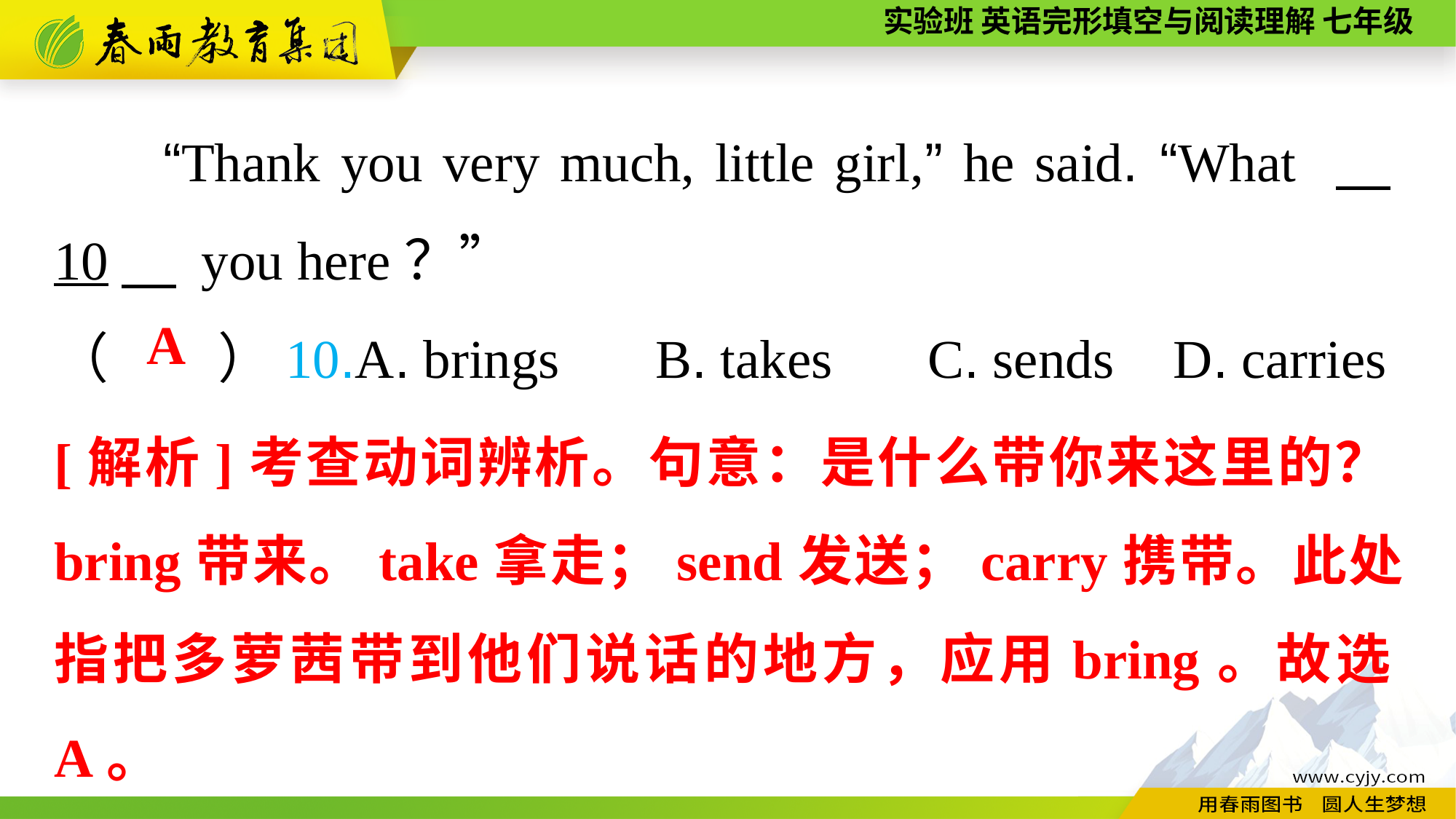

“Thank you very much, little girl,” he said. “What 　10　 you here？”
（　　）10.A. brings       B. takes	C. sends	  D. carries
A
[解析]考查动词辨析。句意：是什么带你来这里的？bring带来。take拿走；send发送；carry携带。此处指把多萝茜带到他们说话的地方，应用bring。故选A。